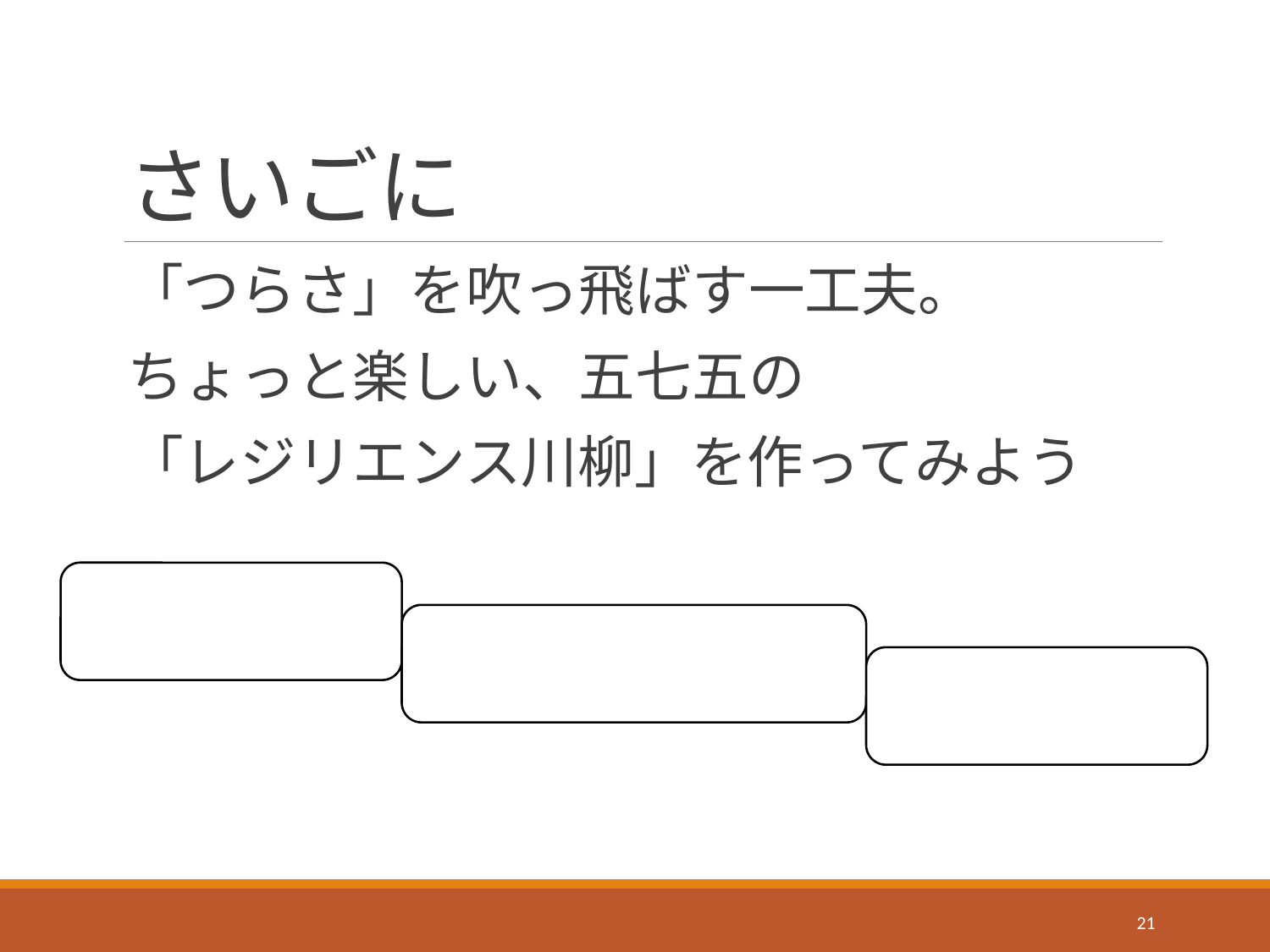

# さいごに
「つらさ」を吹っ飛ばす一工夫。
ちょっと楽しい、五七五の
「レジリエンス川柳」を作ってみよう

21